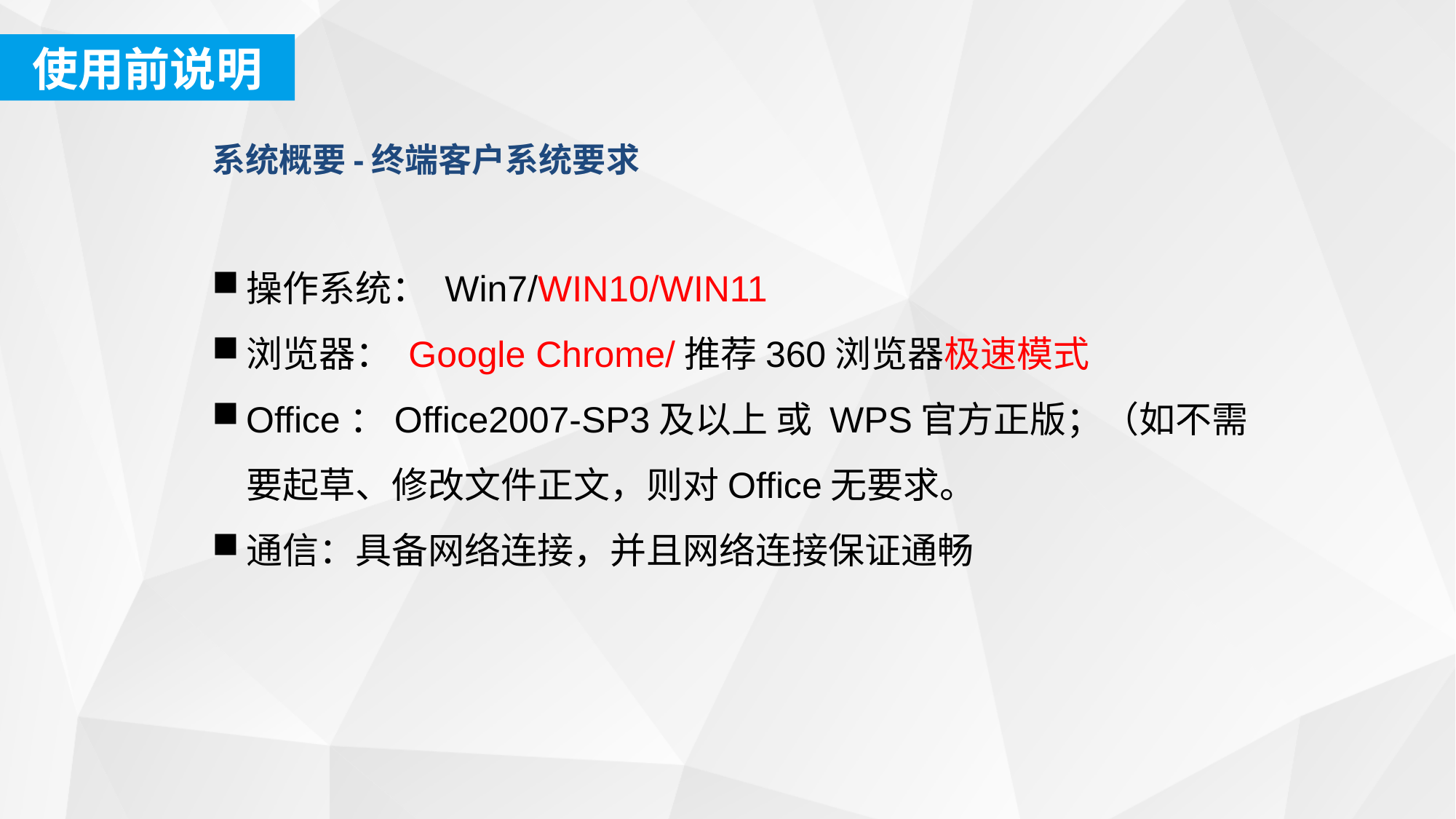

使用前说明
系统概要-终端客户系统要求
操作系统： Win7/WIN10/WIN11
浏览器： Google Chrome/推荐360浏览器极速模式
Office：Office2007-SP3及以上 或 WPS官方正版；（如不需要起草、修改文件正文，则对Office无要求。
通信：具备网络连接，并且网络连接保证通畅